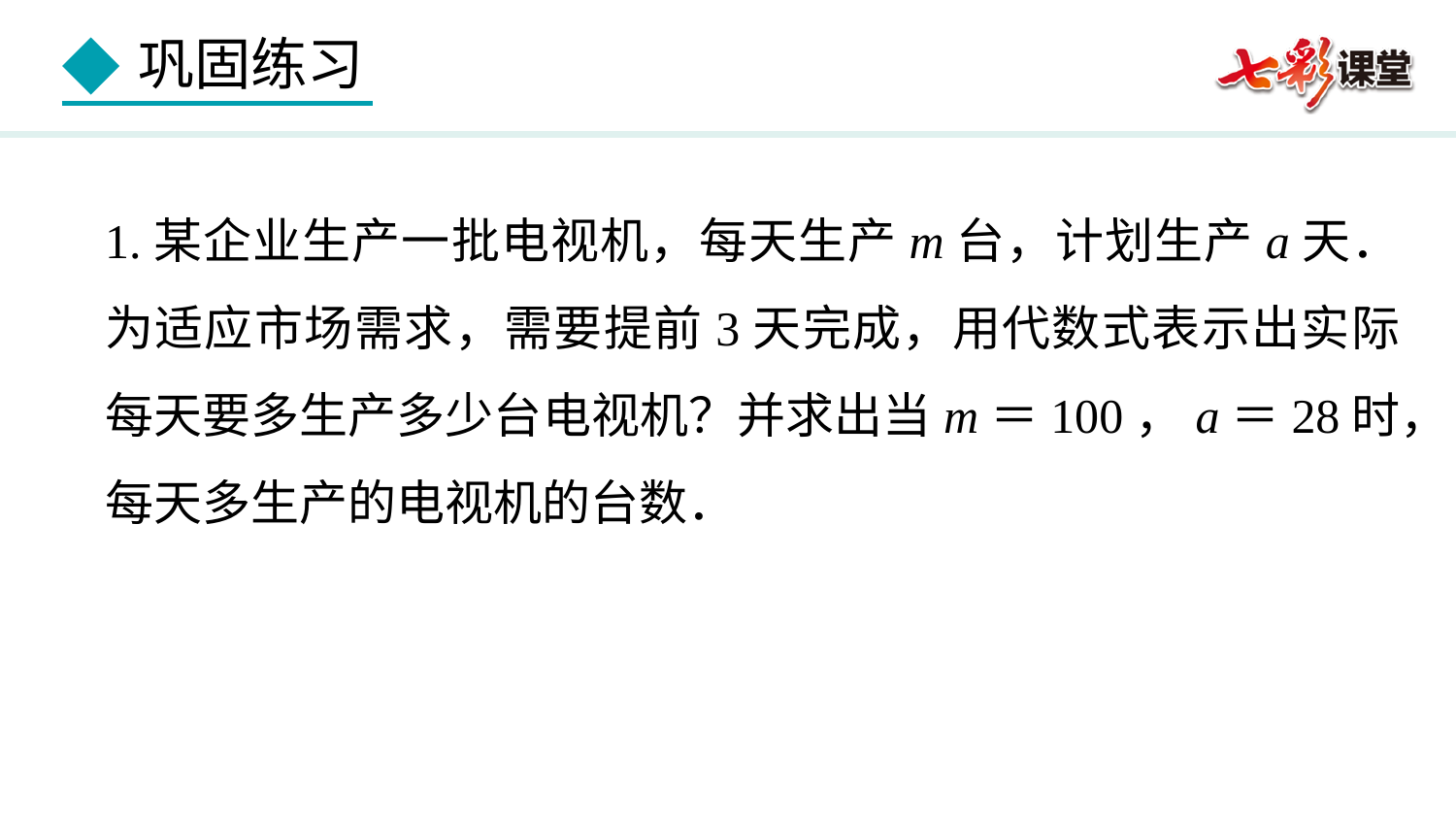

1.某企业生产一批电视机，每天生产m台，计划生产a天．为适应市场需求，需要提前3天完成，用代数式表示出实际每天要多生产多少台电视机？并求出当m＝100，a＝28时，每天多生产的电视机的台数．